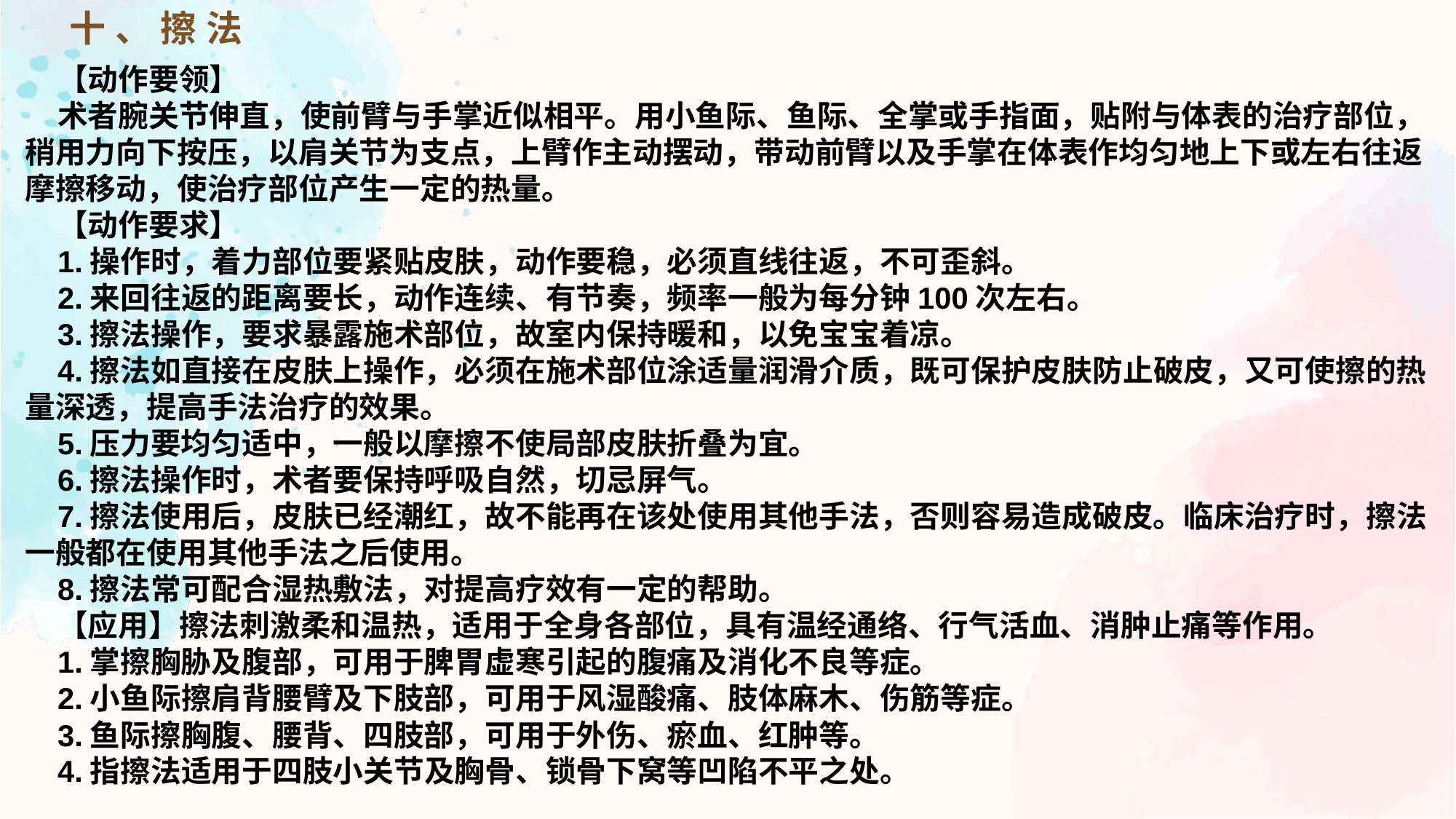

十、擦法
【动作要领】
术者腕关节伸直，使前臂与手掌近似相平。用小鱼际、鱼际、全掌或手指面，贴附与体表的治疗部位，稍用力向下按压，以肩关节为支点，上臂作主动摆动，带动前臂以及手掌在体表作均匀地上下或左右往返摩擦移动，使治疗部位产生一定的热量。
【动作要求】
1.操作时，着力部位要紧贴皮肤，动作要稳，必须直线往返，不可歪斜。
2.来回往返的距离要长，动作连续、有节奏，频率一般为每分钟100次左右。
3.擦法操作，要求暴露施术部位，故室内保持暖和，以免宝宝着凉。
4.擦法如直接在皮肤上操作，必须在施术部位涂适量润滑介质，既可保护皮肤防止破皮，又可使擦的热量深透，提高手法治疗的效果。
5.压力要均匀适中，一般以摩擦不使局部皮肤折叠为宜。
6.擦法操作时，术者要保持呼吸自然，切忌屏气。
7.擦法使用后，皮肤已经潮红，故不能再在该处使用其他手法，否则容易造成破皮。临床治疗时，擦法一般都在使用其他手法之后使用。
8.擦法常可配合湿热敷法，对提高疗效有一定的帮助。
【应用】擦法刺激柔和温热，适用于全身各部位，具有温经通络、行气活血、消肿止痛等作用。
1.掌擦胸胁及腹部，可用于脾胃虚寒引起的腹痛及消化不良等症。
2.小鱼际擦肩背腰臂及下肢部，可用于风湿酸痛、肢体麻木、伤筋等症。
3.鱼际擦胸腹、腰背、四肢部，可用于外伤、瘀血、红肿等。
4.指擦法适用于四肢小关节及胸骨、锁骨下窝等凹陷不平之处。